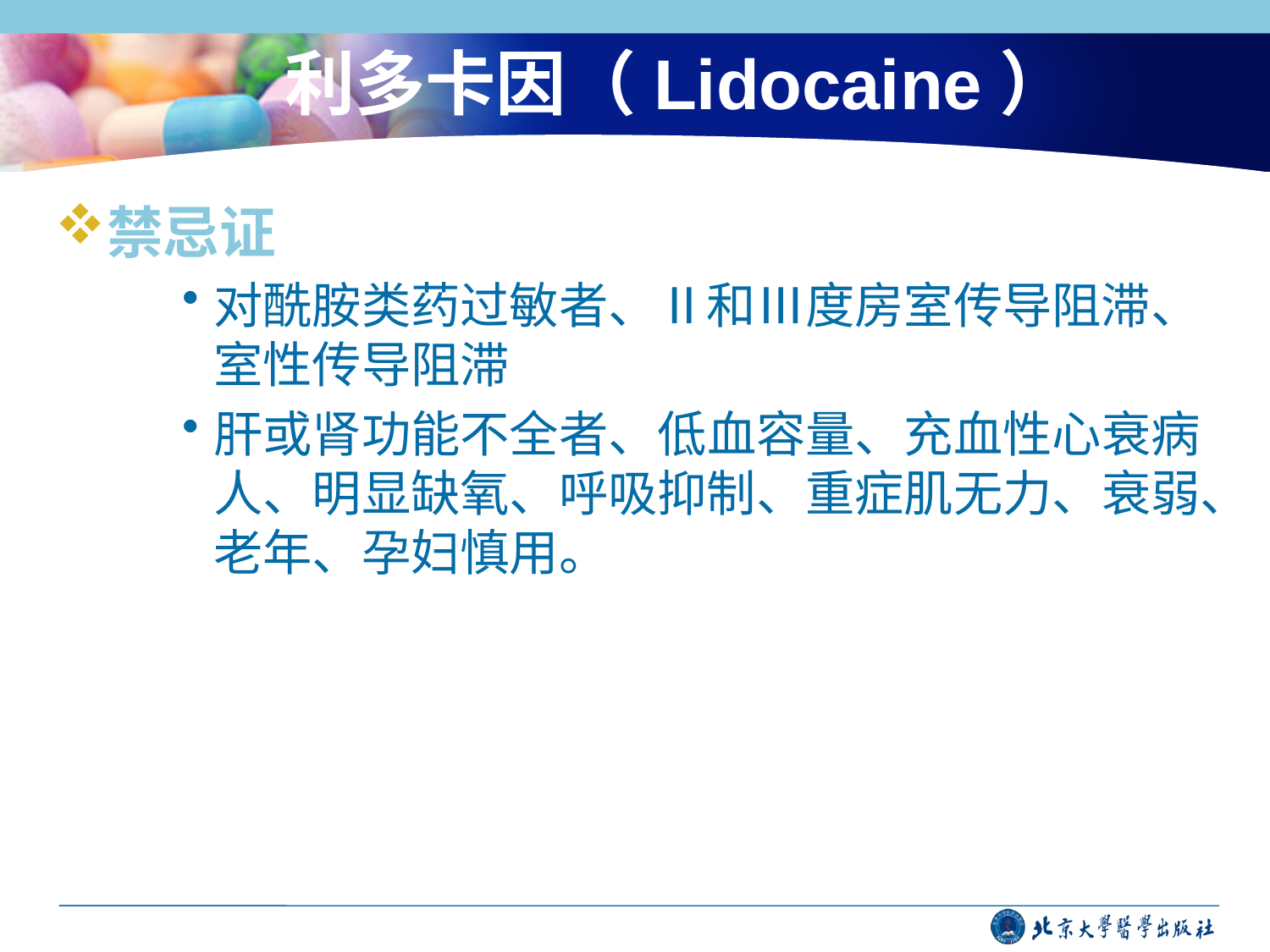

# 利多卡因（Lidocaine）
禁忌证
对酰胺类药过敏者、Ⅱ和Ⅲ度房室传导阻滞、室性传导阻滞
肝或肾功能不全者、低血容量、充血性心衰病人、明显缺氧、呼吸抑制、重症肌无力、衰弱、老年、孕妇慎用。